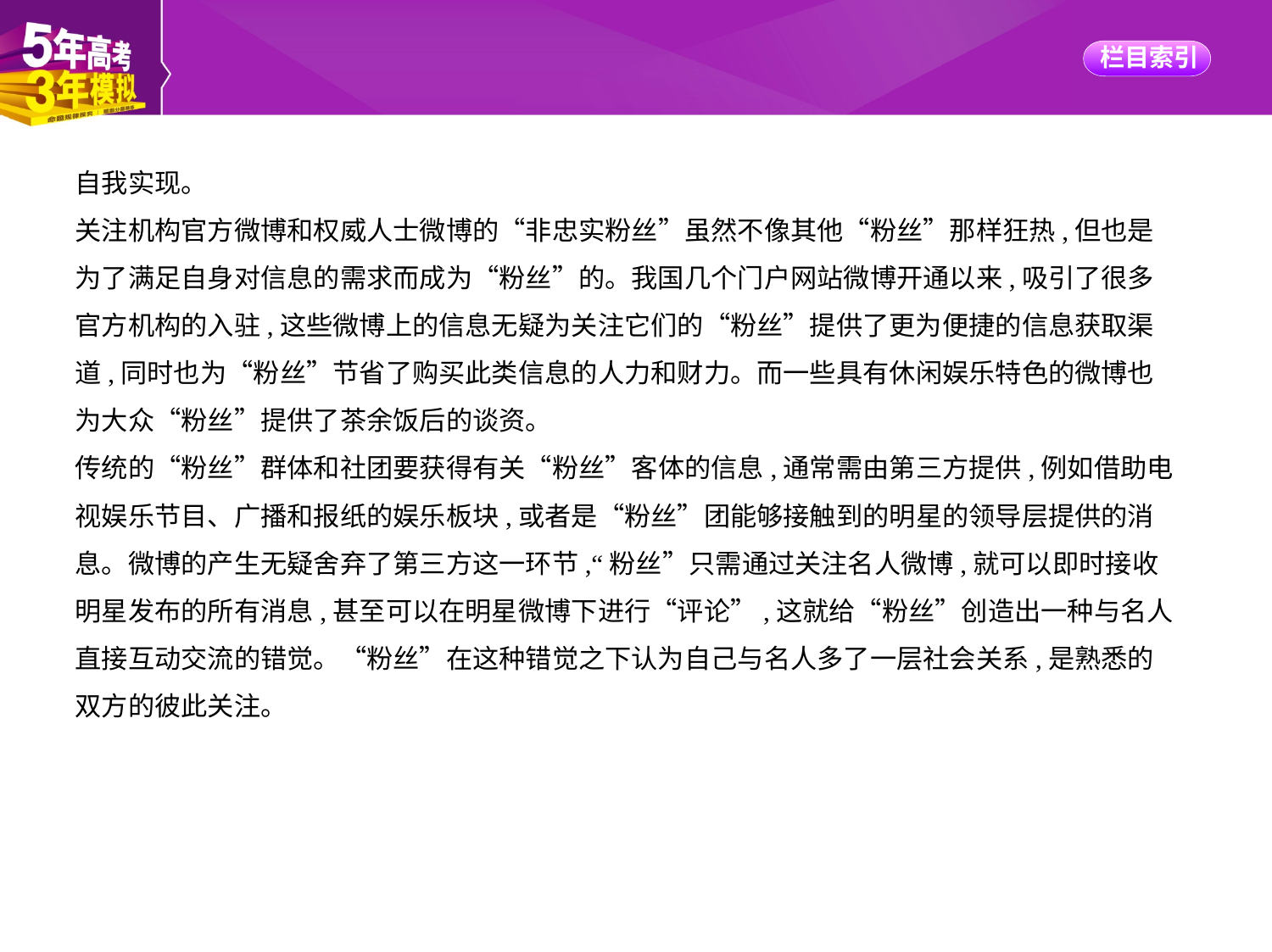

自我实现。
关注机构官方微博和权威人士微博的“非忠实粉丝”虽然不像其他“粉丝”那样狂热,但也是
为了满足自身对信息的需求而成为“粉丝”的。我国几个门户网站微博开通以来,吸引了很多
官方机构的入驻,这些微博上的信息无疑为关注它们的“粉丝”提供了更为便捷的信息获取渠
道,同时也为“粉丝”节省了购买此类信息的人力和财力。而一些具有休闲娱乐特色的微博也
为大众“粉丝”提供了茶余饭后的谈资。
传统的“粉丝”群体和社团要获得有关“粉丝”客体的信息,通常需由第三方提供,例如借助电
视娱乐节目、广播和报纸的娱乐板块,或者是“粉丝”团能够接触到的明星的领导层提供的消
息。微博的产生无疑舍弃了第三方这一环节,“粉丝”只需通过关注名人微博,就可以即时接收
明星发布的所有消息,甚至可以在明星微博下进行“评论”,这就给“粉丝”创造出一种与名人
直接互动交流的错觉。“粉丝”在这种错觉之下认为自己与名人多了一层社会关系,是熟悉的
双方的彼此关注。